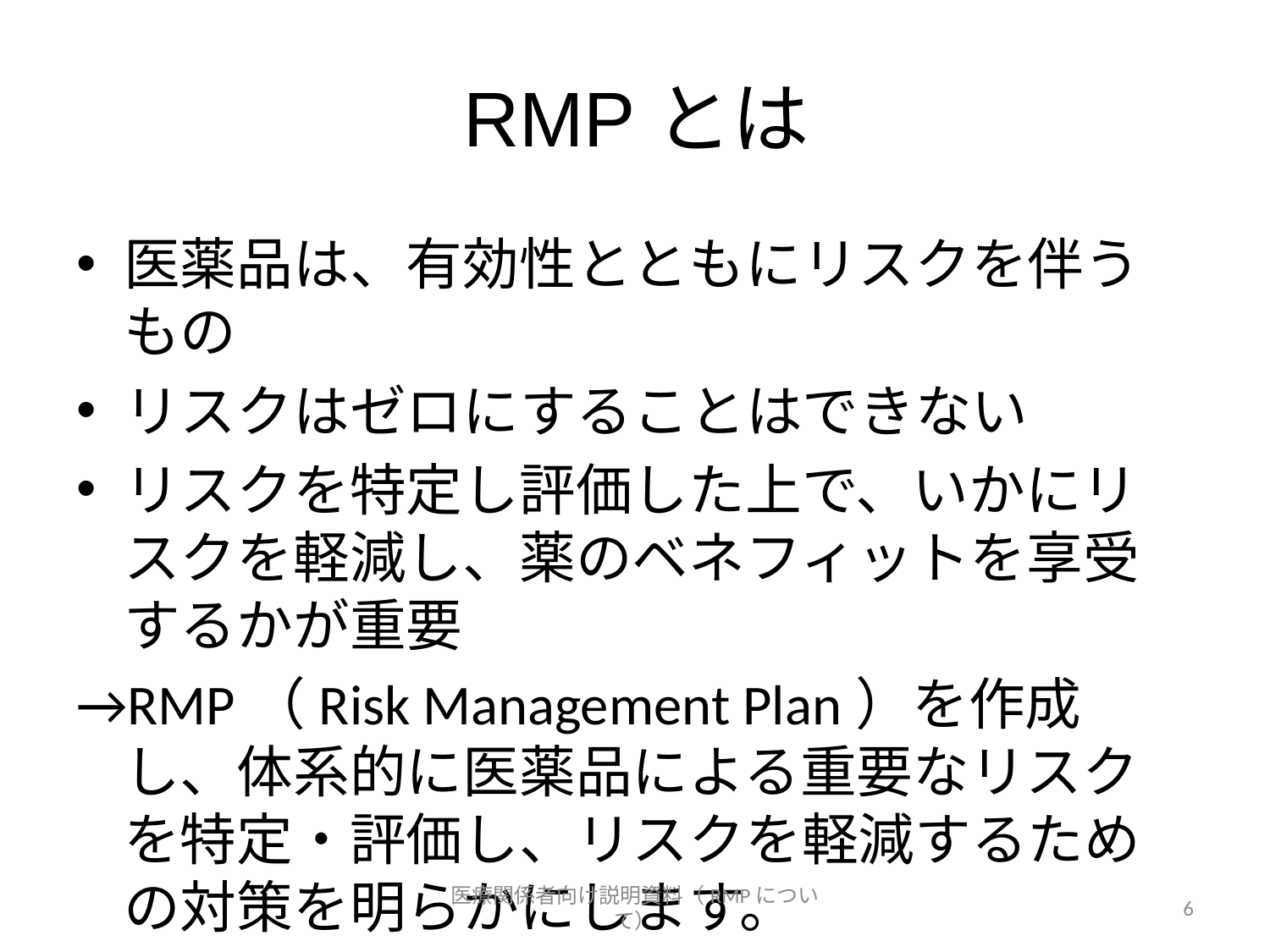

# RMPとは
医薬品は、有効性とともにリスクを伴うもの
リスクはゼロにすることはできない
リスクを特定し評価した上で、いかにリスクを軽減し、薬のベネフィットを享受するかが重要
→RMP（Risk Management Plan）を作成し、体系的に医薬品による重要なリスクを特定・評価し、リスクを軽減するための対策を明らかにします。
医療関係者向け説明資料（RMPについて）
6